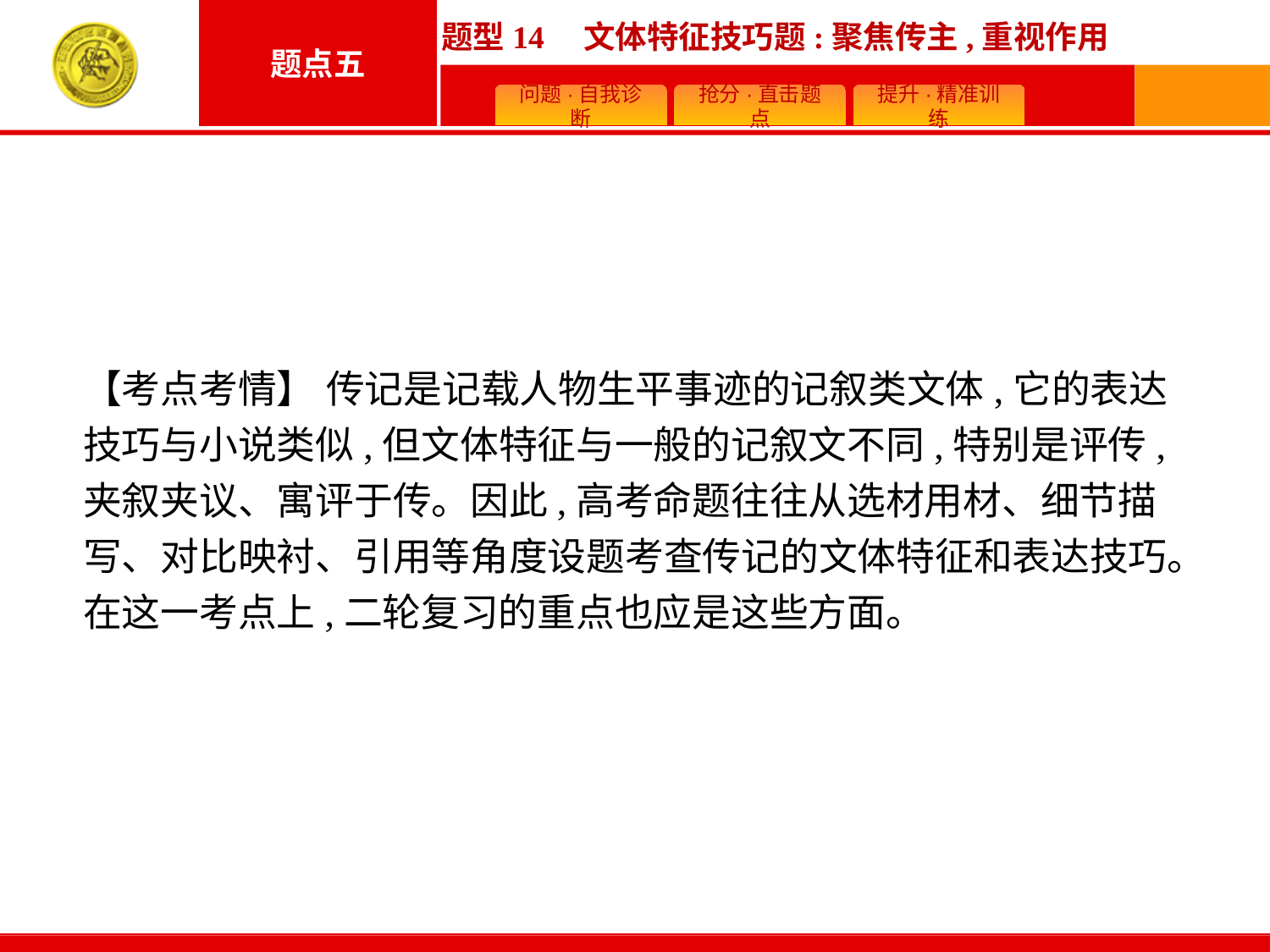

【考点考情】 传记是记载人物生平事迹的记叙类文体,它的表达技巧与小说类似,但文体特征与一般的记叙文不同,特别是评传,夹叙夹议、寓评于传。因此,高考命题往往从选材用材、细节描写、对比映衬、引用等角度设题考查传记的文体特征和表达技巧。在这一考点上,二轮复习的重点也应是这些方面。